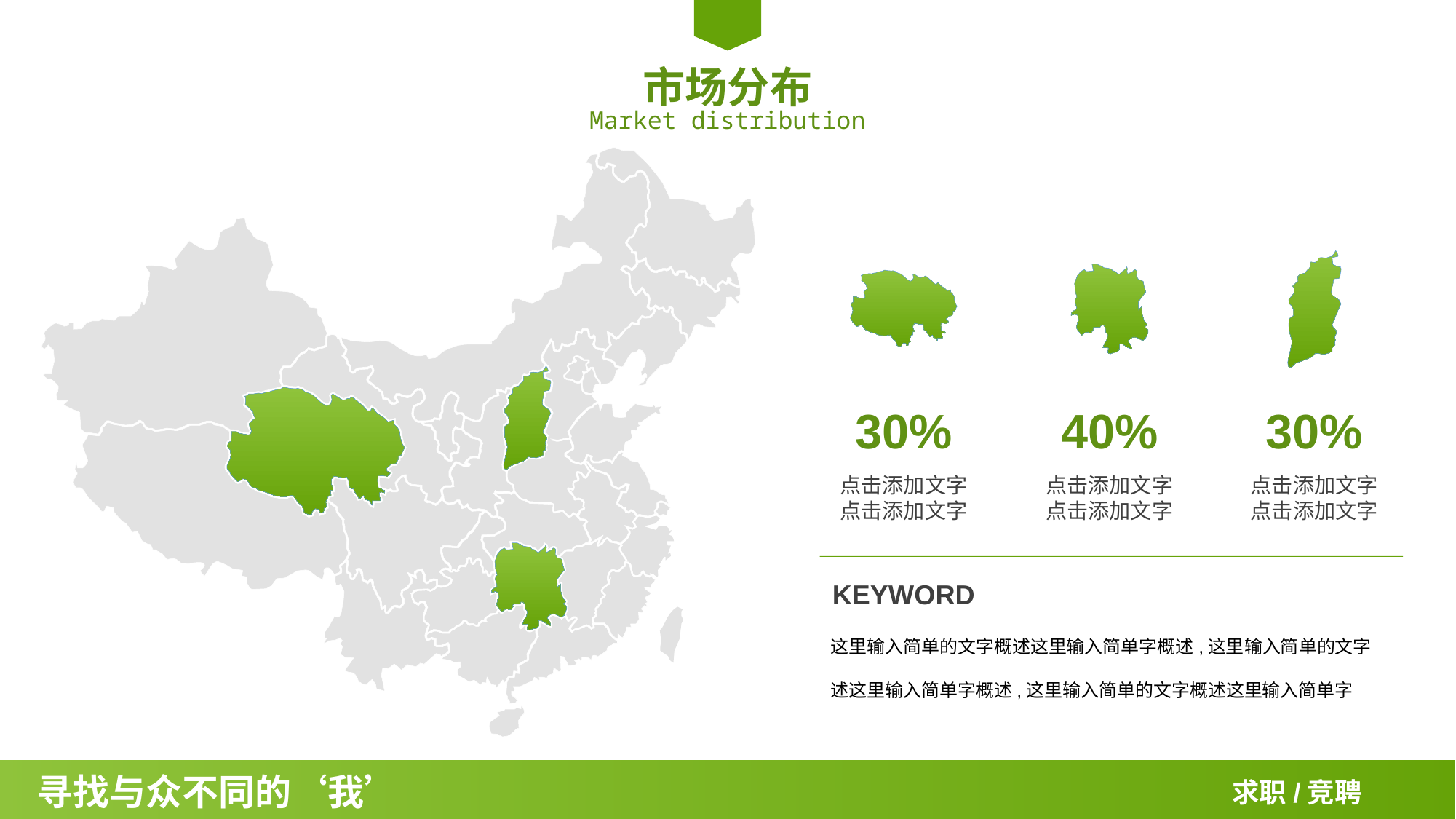

市场分布
Market distribution

30%
40%
30%
点击添加文字
点击添加文字
点击添加文字
点击添加文字
点击添加文字
点击添加文字

KEYWORD
这里输入简单的文字概述这里输入简单字概述,这里输入简单的文字
述这里输入简单字概述,这里输入简单的文字概述这里输入简单字

寻找与众不同的‘我’
求职/竞聘